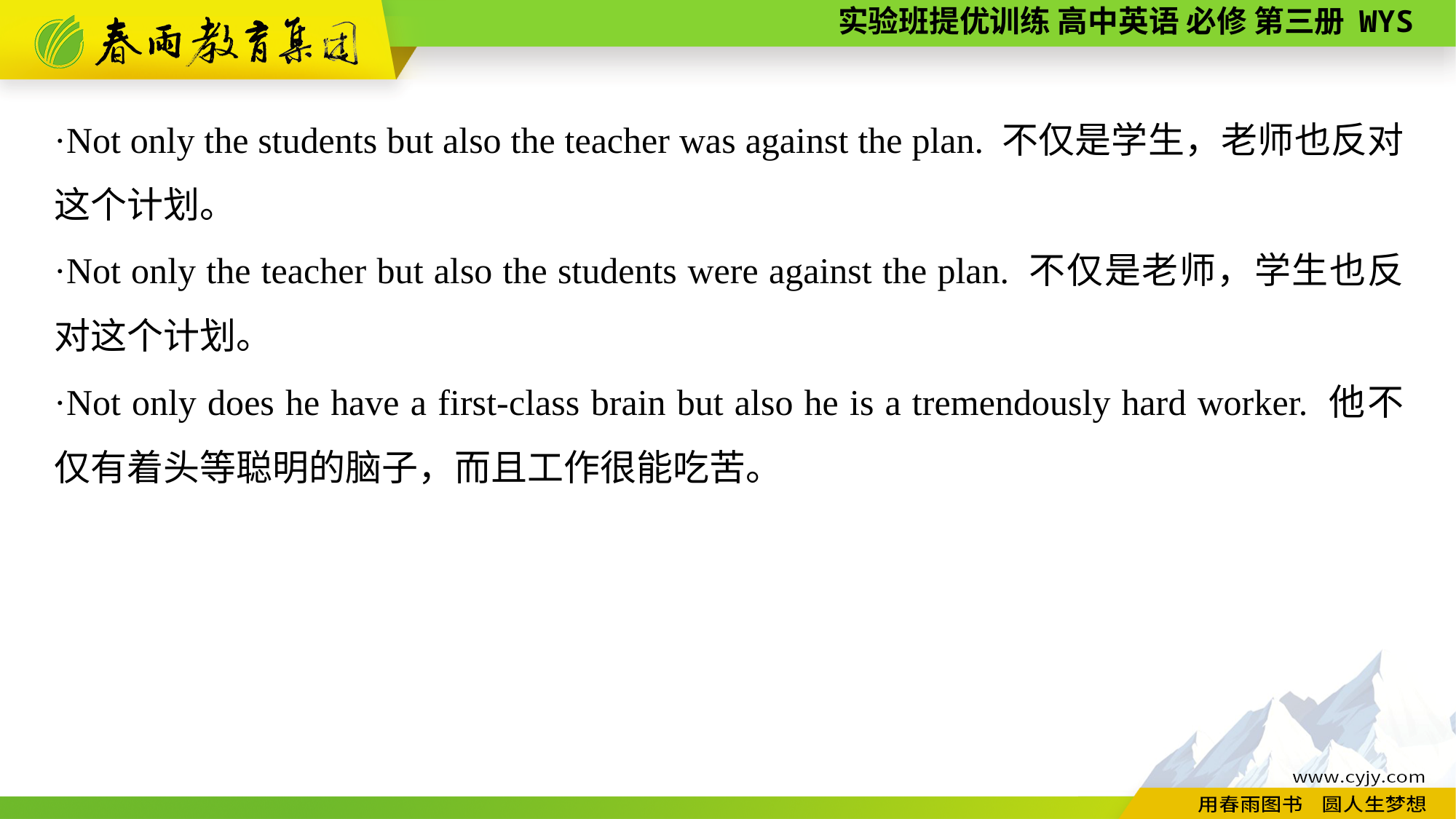

·Not only the students but also the teacher was against the plan. 不仅是学生，老师也反对这个计划。
·Not only the teacher but also the students were against the plan. 不仅是老师，学生也反对这个计划。
·Not only does he have a first-class brain but also he is a tremendously hard worker. 他不仅有着头等聪明的脑子，而且工作很能吃苦。